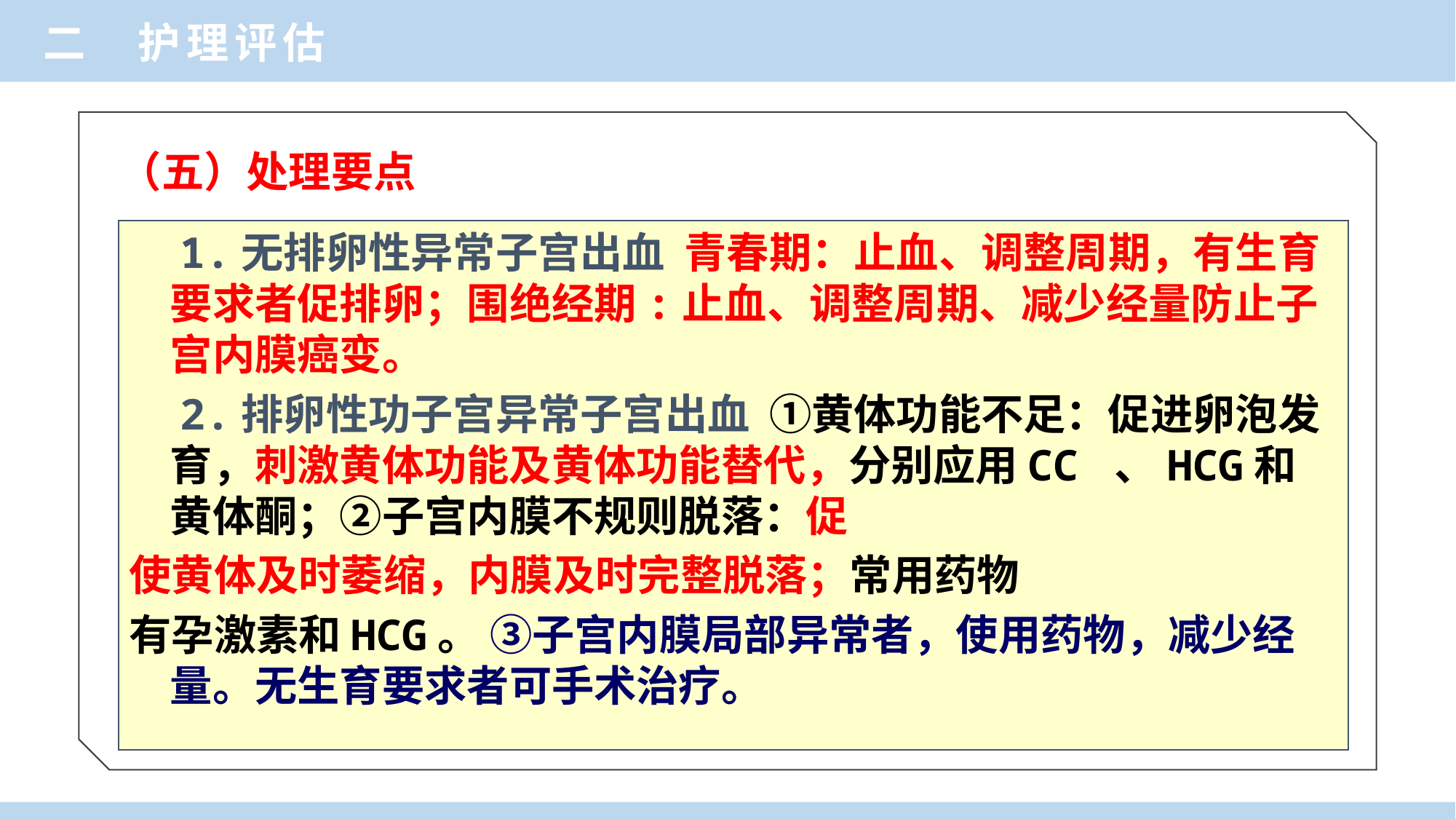

二   护理评估

（五）处理要点
  1.无排卵性异常子宫出血  青春期：止血、调整周期，有生育要求者促排卵；围绝经期:止血、调整周期、减少经量防止子宫内膜癌变。
  2.排卵性功子宫异常子宫出血  ①黄体功能不足：促进卵泡发育，刺激黄体功能及黄体功能替代，分别应用CC 、HCG和黄体酮；②子宫内膜不规则脱落：促
使黄体及时萎缩，内膜及时完整脱落；常用药物
有孕激素和HCG。 ③子宫内膜局部异常者，使用药物，减少经量。无生育要求者可手术治疗。